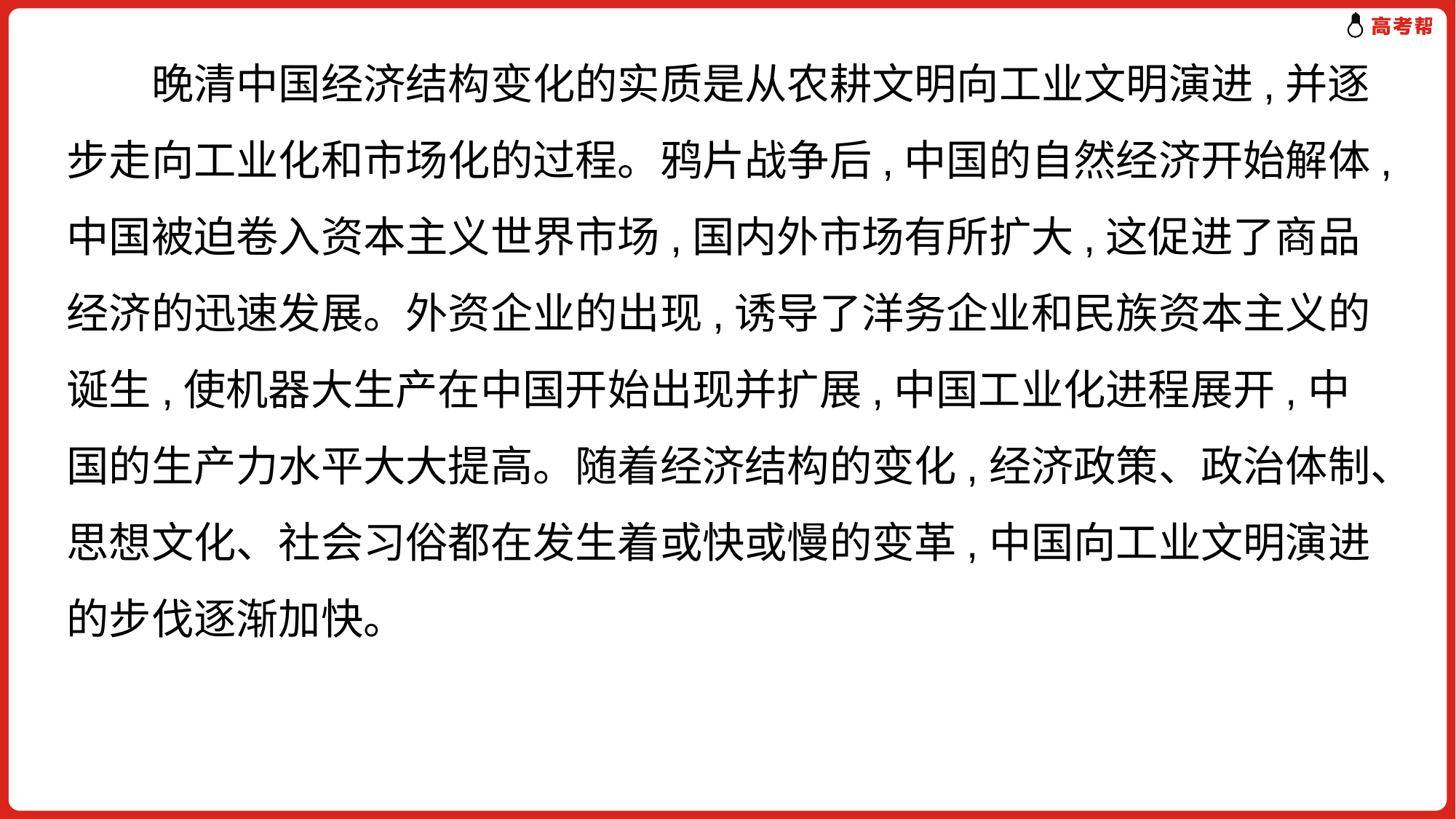

晚清中国经济结构变化的实质是从农耕文明向工业文明演进,并逐步走向工业化和市场化的过程。鸦片战争后,中国的自然经济开始解体,中国被迫卷入资本主义世界市场,国内外市场有所扩大,这促进了商品经济的迅速发展。外资企业的出现,诱导了洋务企业和民族资本主义的诞生,使机器大生产在中国开始出现并扩展,中国工业化进程展开,中国的生产力水平大大提高。随着经济结构的变化,经济政策、政治体制、思想文化、社会习俗都在发生着或快或慢的变革,中国向工业文明演进的步伐逐渐加快。